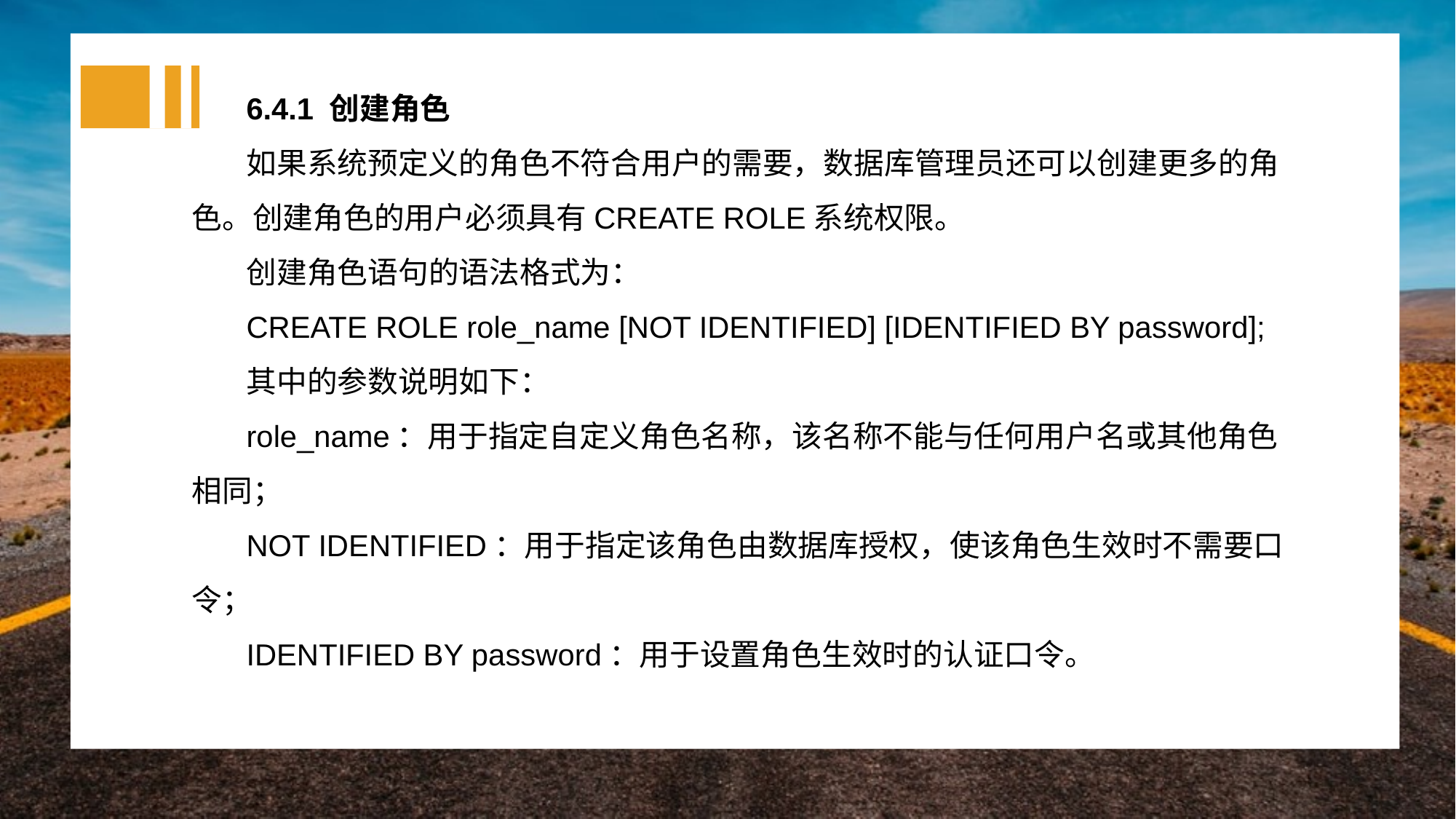

6.4.1 创建角色
如果系统预定义的角色不符合用户的需要，数据库管理员还可以创建更多的角色。创建角色的用户必须具有CREATE ROLE系统权限。
创建角色语句的语法格式为：
CREATE ROLE role_name [NOT IDENTIFIED] [IDENTIFIED BY password];
其中的参数说明如下：
role_name：用于指定自定义角色名称，该名称不能与任何用户名或其他角色相同；
NOT IDENTIFIED：用于指定该角色由数据库授权，使该角色生效时不需要口令；
IDENTIFIED BY password：用于设置角色生效时的认证口令。